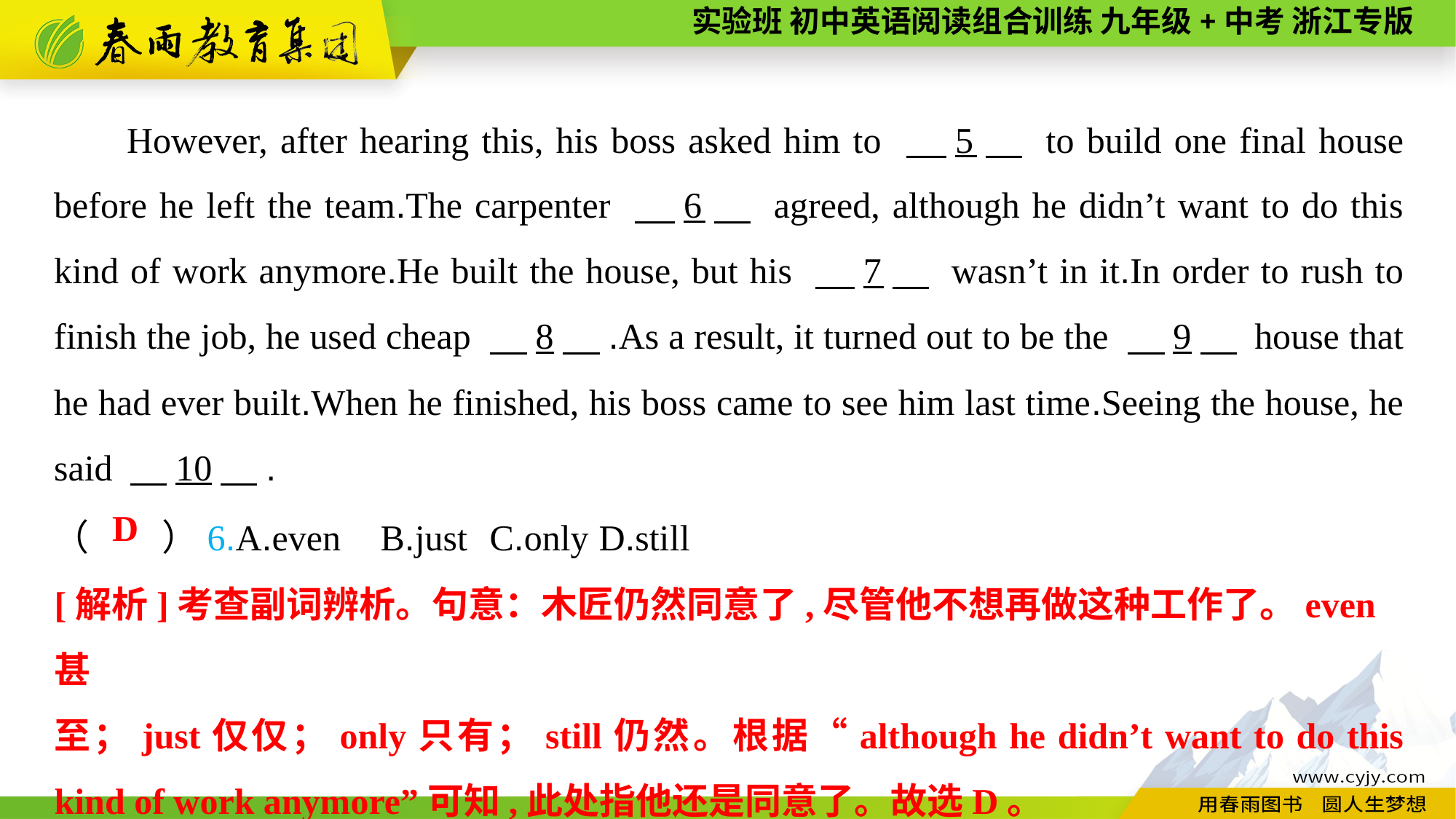

However, after hearing this, his boss asked him to 　5　 to build one final house before he left the team.The carpenter 　6　 agreed, although he didn’t want to do this kind of work anymore.He built the house, but his 　7　 wasn’t in it.In order to rush to finish the job, he used cheap 　8　.As a result, it turned out to be the 　9　 house that he had ever built.When he finished, his boss came to see him last time.Seeing the house, he said 　10　.
（　　）6.A.even	B.just	C.only	D.still
D
[解析]考查副词辨析。句意：木匠仍然同意了,尽管他不想再做这种工作了。even甚
至；just仅仅；only只有；still仍然。根据“although he didn’t want to do this kind of work anymore”可知,此处指他还是同意了。故选D。